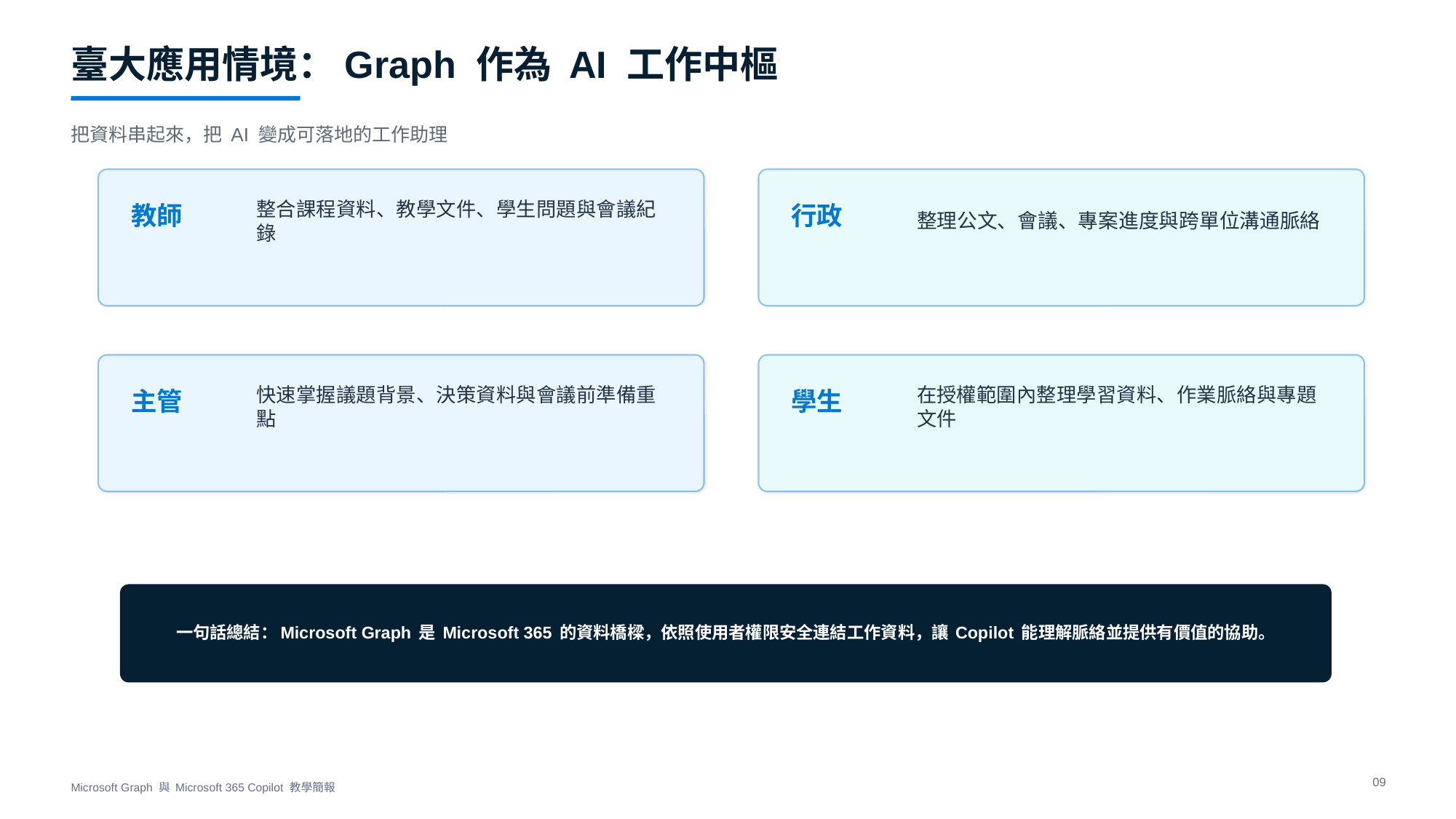

臺大應用情境：Graph 作為 AI 工作中樞

把資料串起來，把 AI 變成可落地的工作助理

整合課程資料、教學文件、學生問題與會議紀錄
整理公文、會議、專案進度與跨單位溝通脈絡
教師
行政

快速掌握議題背景、決策資料與會議前準備重點
在授權範圍內整理學習資料、作業脈絡與專題文件
主管
學生

一句話總結：Microsoft Graph 是 Microsoft 365 的資料橋樑，依照使用者權限安全連結工作資料，讓 Copilot 能理解脈絡並提供有價值的協助。
09
Microsoft Graph 與 Microsoft 365 Copilot 教學簡報